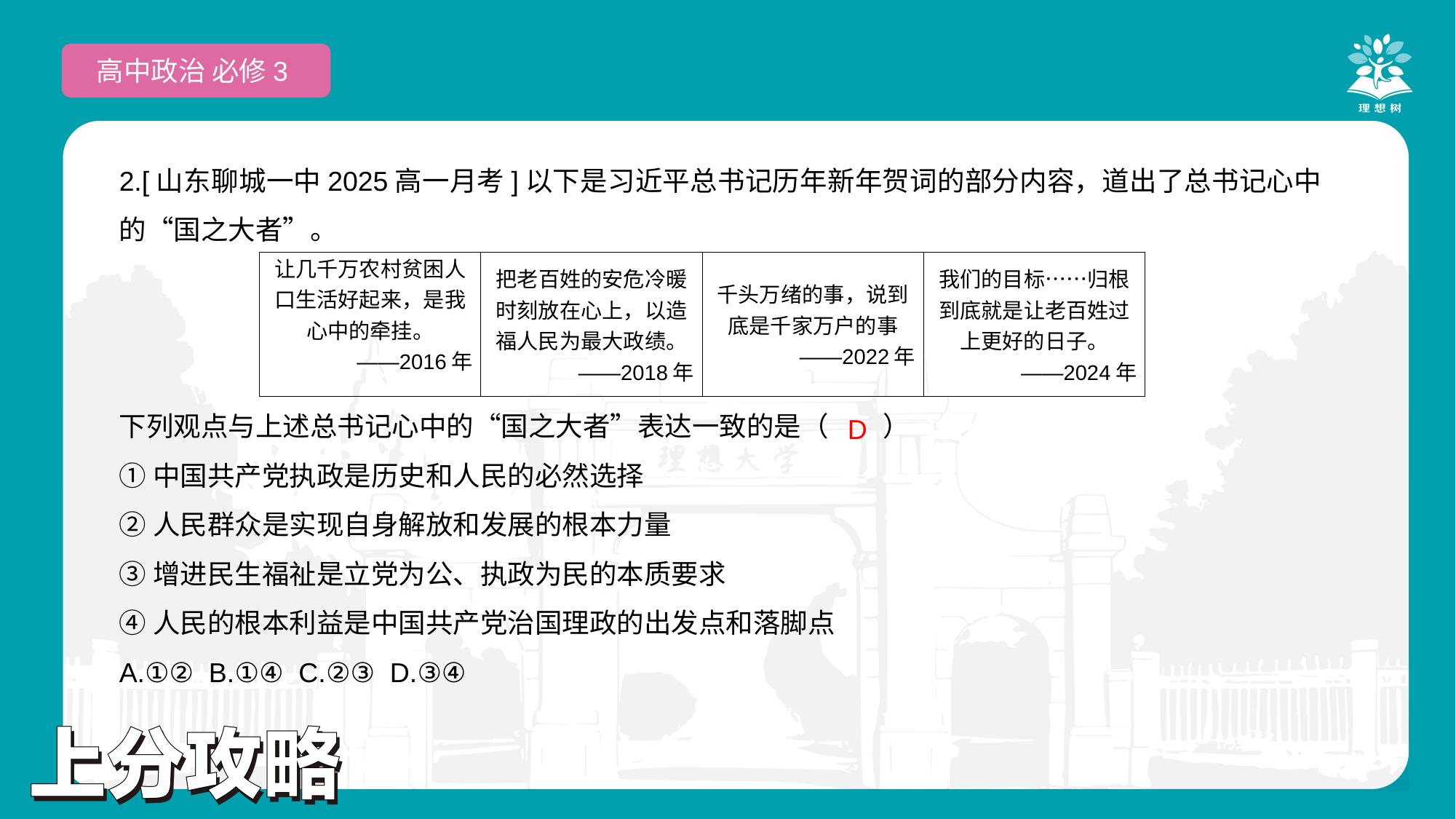

高中政治 必修3
2.[山东聊城一中2025高一月考]以下是习近平总书记历年新年贺词的部分内容，道出了总书记心中的“国之大者”。

下列观点与上述总书记心中的“国之大者”表达一致的是（　　）
①中国共产党执政是历史和人民的必然选择
②人民群众是实现自身解放和发展的根本力量
③增进民生福祉是立党为公、执政为民的本质要求
④人民的根本利益是中国共产党治国理政的出发点和落脚点
A.①②  B.①④  C.②③  D.③④
| 让几千万农村贫困人口生活好起来，是我心中的牵挂。 ——2016年 | 把老百姓的安危冷暖时刻放在心上，以造福人民为最大政绩。 ——2018年 | 千头万绪的事，说到底是千家万户的事 ——2022年 | 我们的目标……归根到底就是让老百姓过上更好的日子。 ——2024年 |
| --- | --- | --- | --- |
D